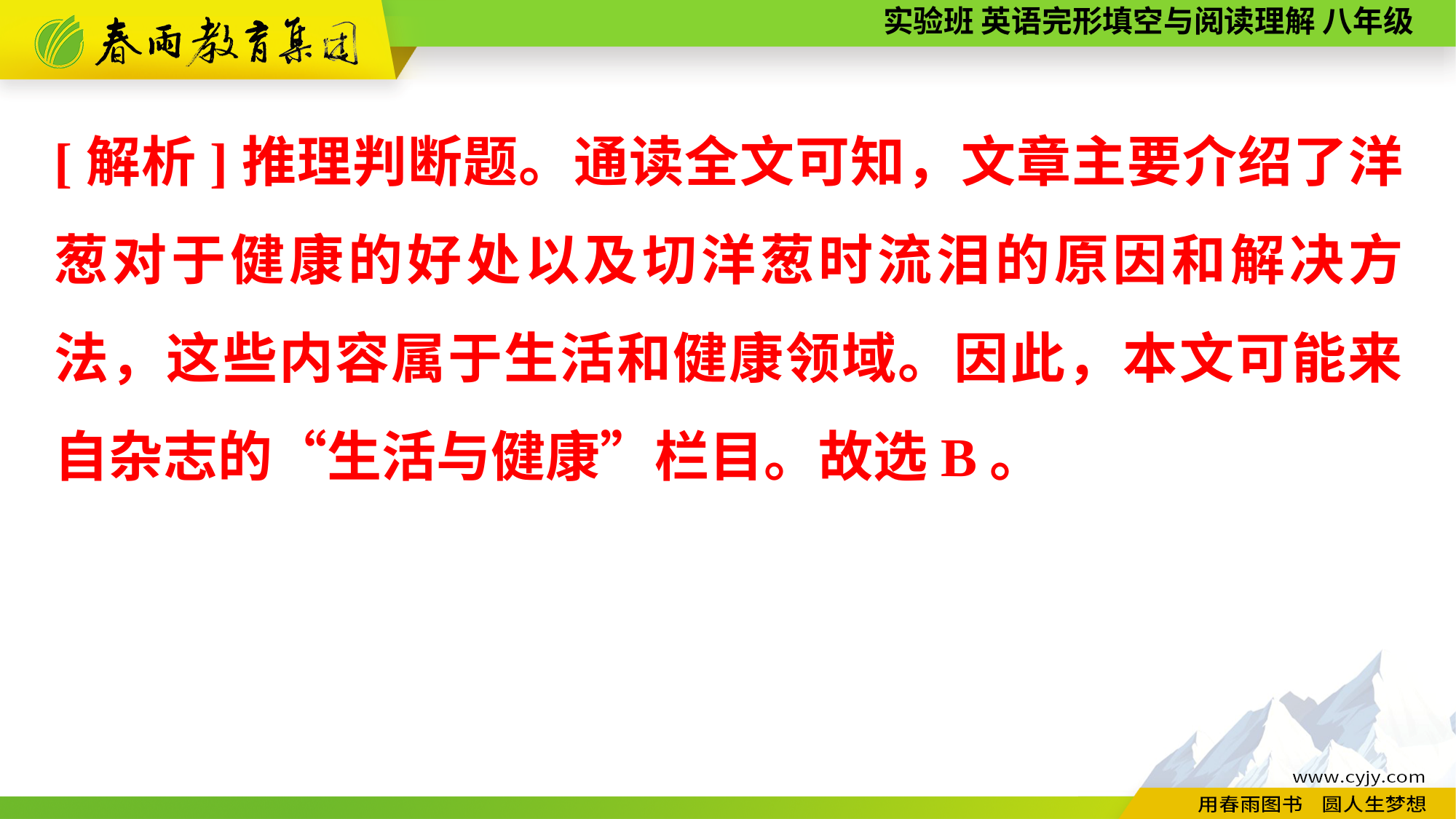

[解析]推理判断题。通读全文可知，文章主要介绍了洋葱对于健康的好处以及切洋葱时流泪的原因和解决方法，这些内容属于生活和健康领域。因此，本文可能来自杂志的“生活与健康”栏目。故选B。